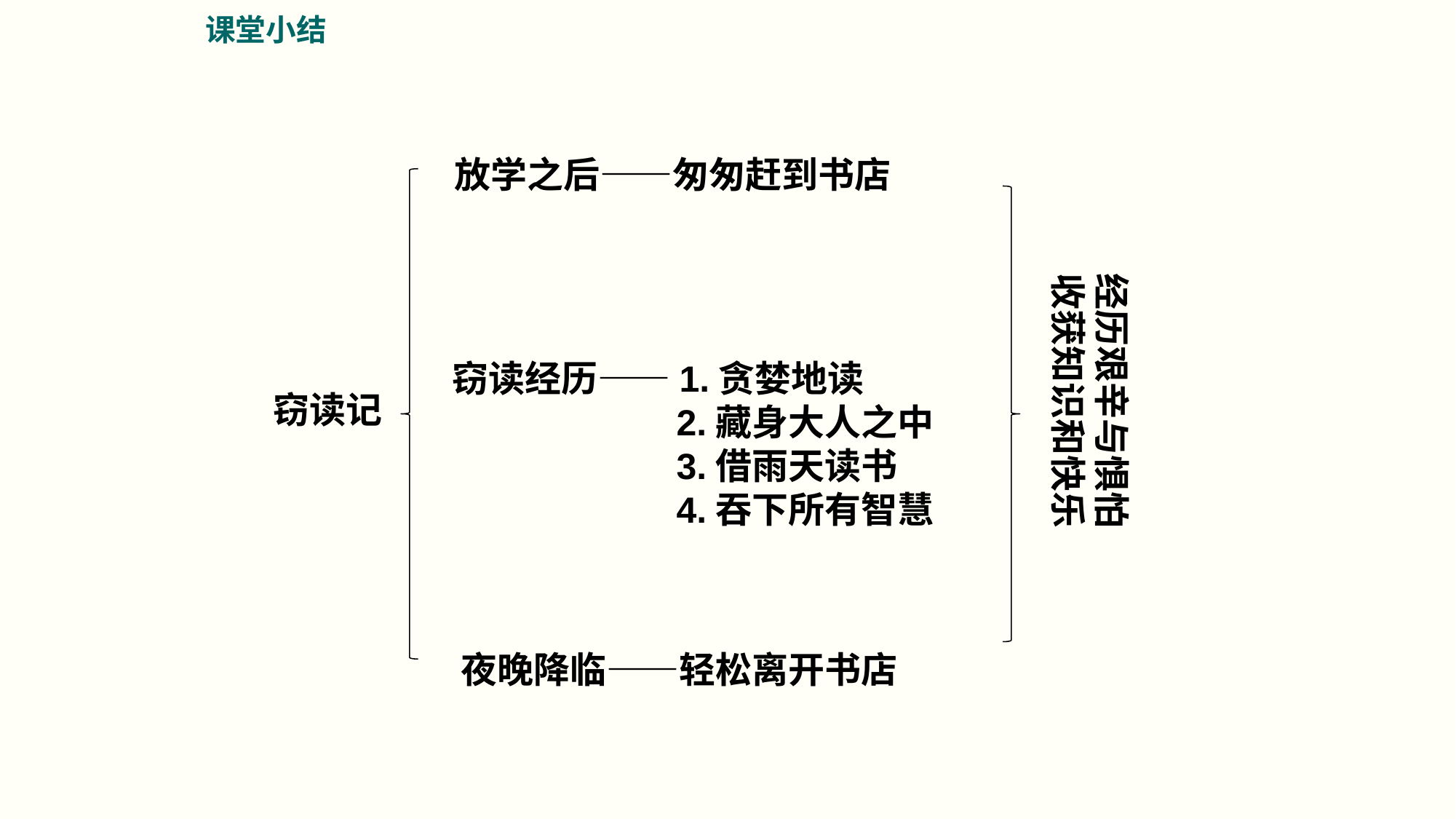

课堂小结
放学之后——匆匆赶到书店

经历艰辛与惧怕
收获知识和快乐

窃读经历——1.贪婪地读
                      2.藏身大人之中
                      3.借雨天读书
                      4.吞下所有智慧
窃读记
夜晚降临——轻松离开书店